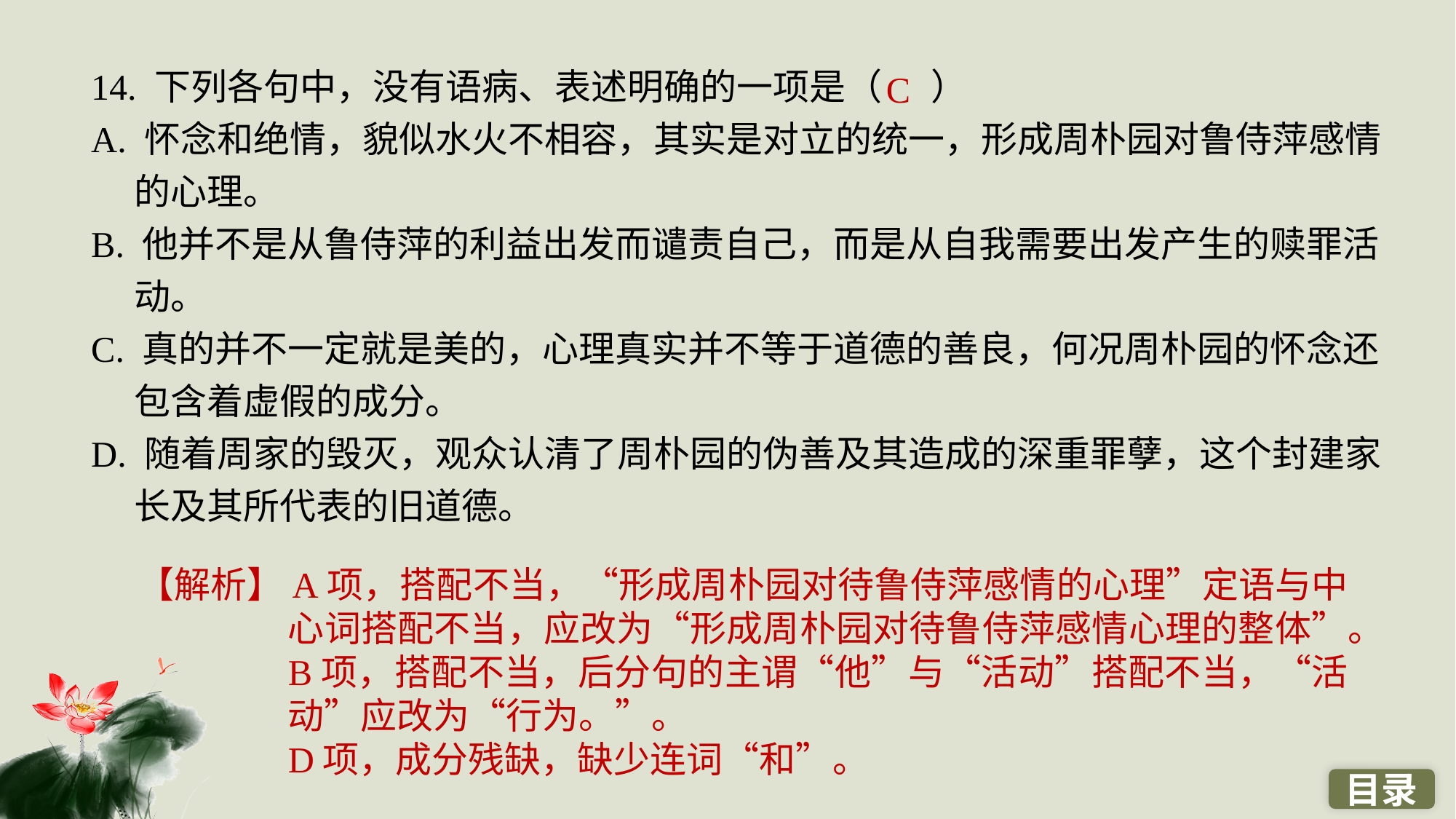

14. 下列各句中，没有语病、表述明确的一项是（      ）
A. 怀念和绝情，貌似水火不相容，其实是对立的统一，形成周朴园对鲁侍萍感情的心理。
B. 他并不是从鲁侍萍的利益出发而谴责自己，而是从自我需要出发产生的赎罪活动。
C. 真的并不一定就是美的，心理真实并不等于道德的善良，何况周朴园的怀念还包含着虚假的成分。
D. 随着周家的毁灭，观众认清了周朴园的伪善及其造成的深重罪孽，这个封建家长及其所代表的旧道德。
C
【解析】A项，搭配不当，“形成周朴园对待鲁侍萍感情的心理”定语与中心词搭配不当，应改为“形成周朴园对待鲁侍萍感情心理的整体”。
B项，搭配不当，后分句的主谓“他”与“活动”搭配不当，“活动”应改为“行为。”。
D项，成分残缺，缺少连词“和”。